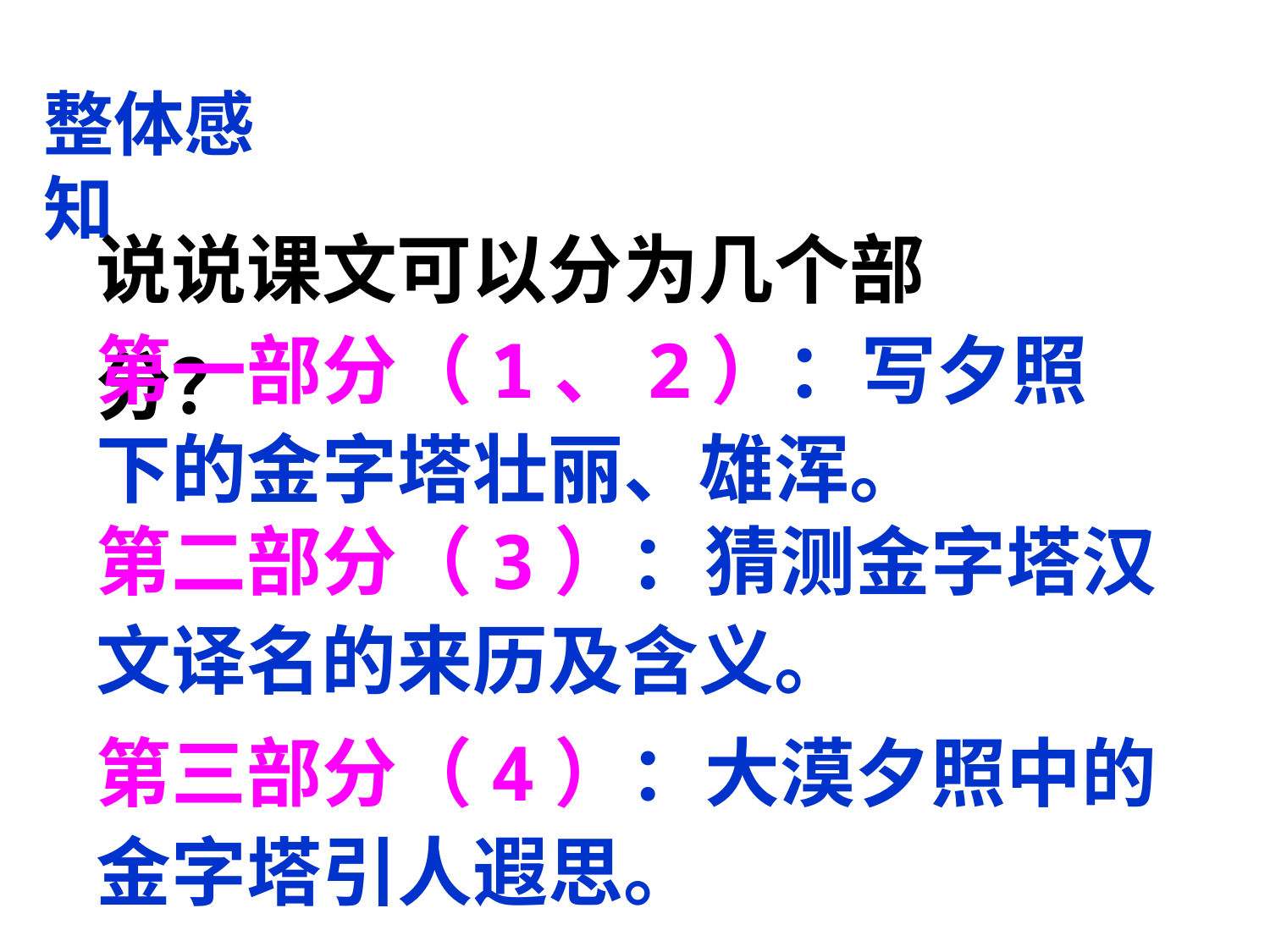

整体感知
说说课文可以分为几个部分？
第一部分（1、2）：写夕照下的金字塔壮丽、雄浑。
第二部分（3）：猜测金字塔汉文译名的来历及含义。
第三部分（4）：大漠夕照中的金字塔引人遐思。